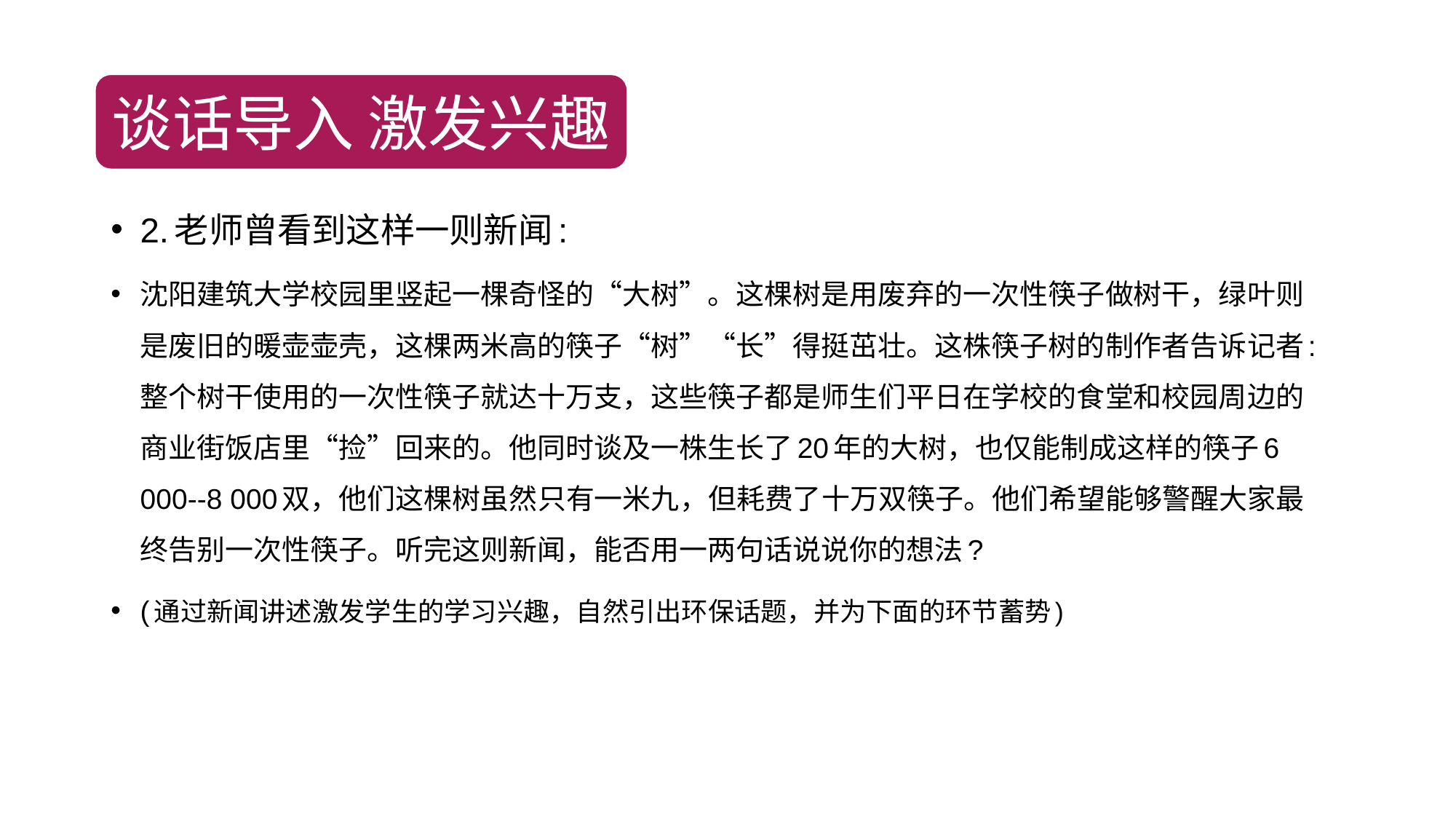

谈话导入 激发兴趣
2.老师曾看到这样一则新闻:
沈阳建筑大学校园里竖起一棵奇怪的“大树”。这棵树是用废弃的一次性筷子做树干，绿叶则是废旧的暖壶壶壳，这棵两米高的筷子“树”“长”得挺茁壮。这株筷子树的制作者告诉记者:整个树干使用的一次性筷子就达十万支，这些筷子都是师生们平日在学校的食堂和校园周边的商业街饭店里“捡”回来的。他同时谈及一株生长了20年的大树，也仅能制成这样的筷子6 000--8 000双，他们这棵树虽然只有一米九，但耗费了十万双筷子。他们希望能够警醒大家最终告别一次性筷子。听完这则新闻，能否用一两句话说说你的想法?
(通过新闻讲述激发学生的学习兴趣，自然引出环保话题，并为下面的环节蓄势)